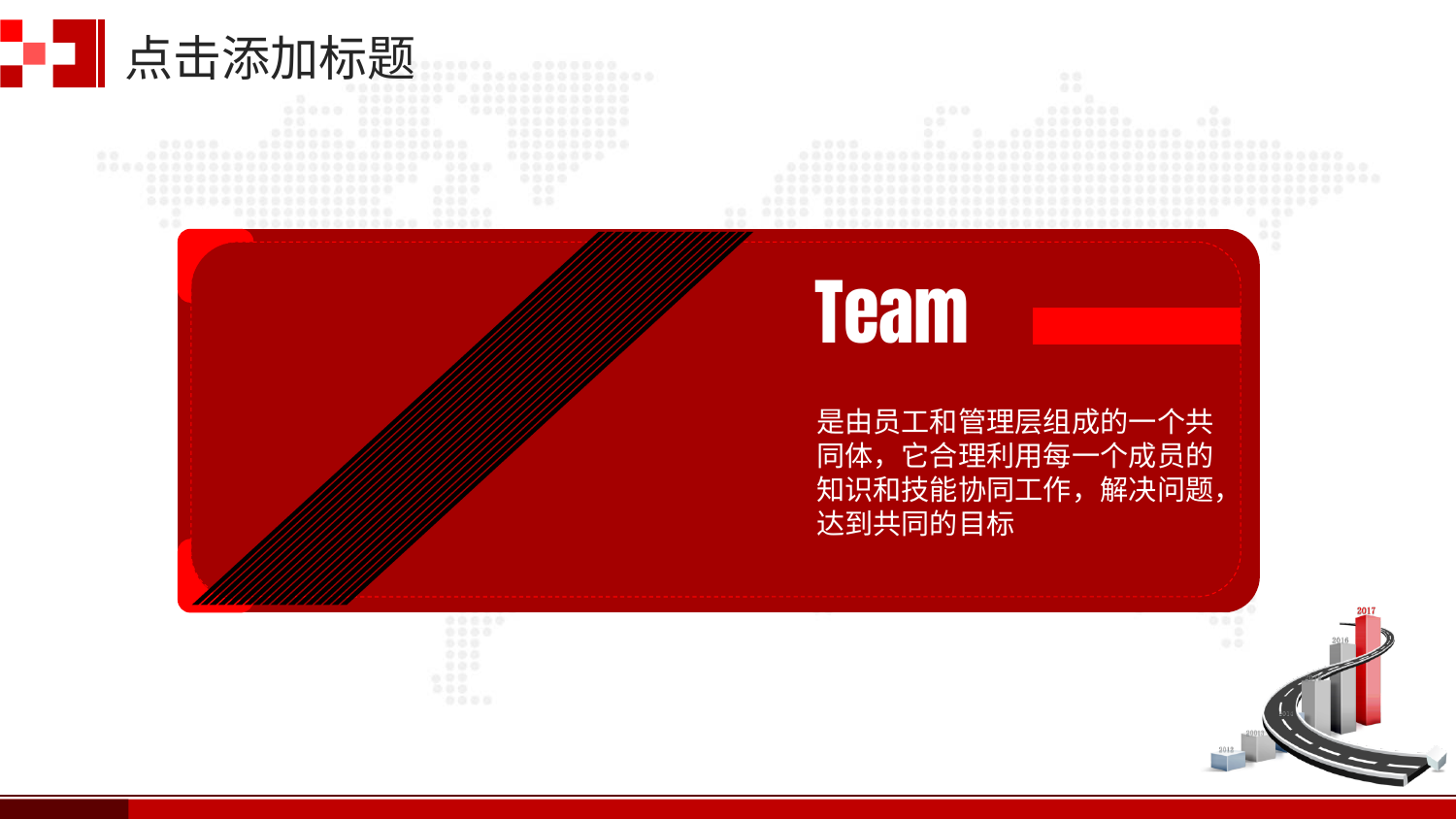

点击添加标题

------------------

Team

是由员工和管理层组成的一个共同体，它合理利用每一个成员的知识和技能协同工作，解决问题，达到共同的目标